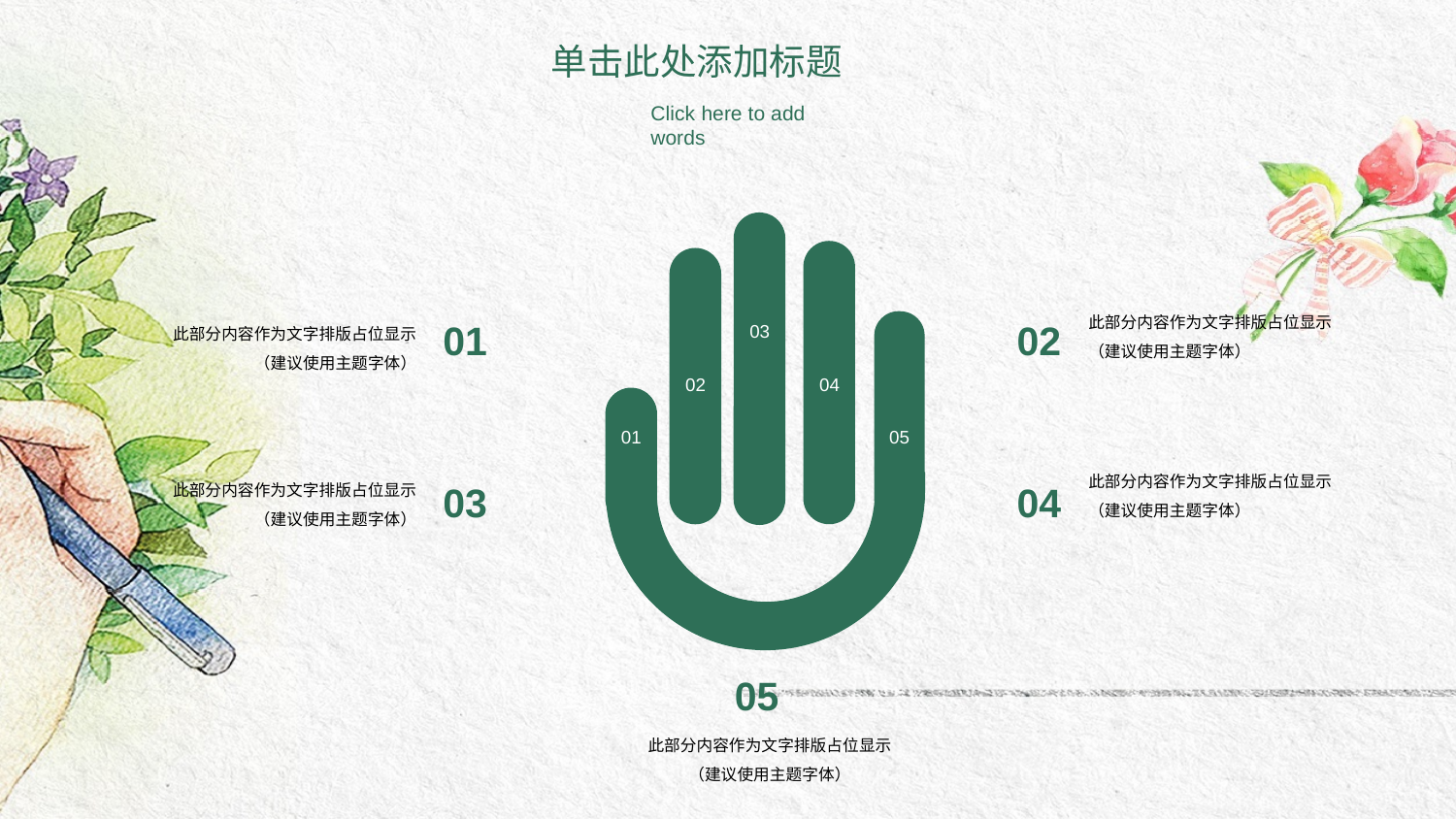

03

02
04

01
05

此部分内容作为文字排版占位显示
（建议使用主题字体）
02
此部分内容作为文字排版占位显示
（建议使用主题字体）
01
此部分内容作为文字排版占位显示
（建议使用主题字体）
04
此部分内容作为文字排版占位显示
（建议使用主题字体）
03
05
此部分内容作为文字排版占位显示
（建议使用主题字体）